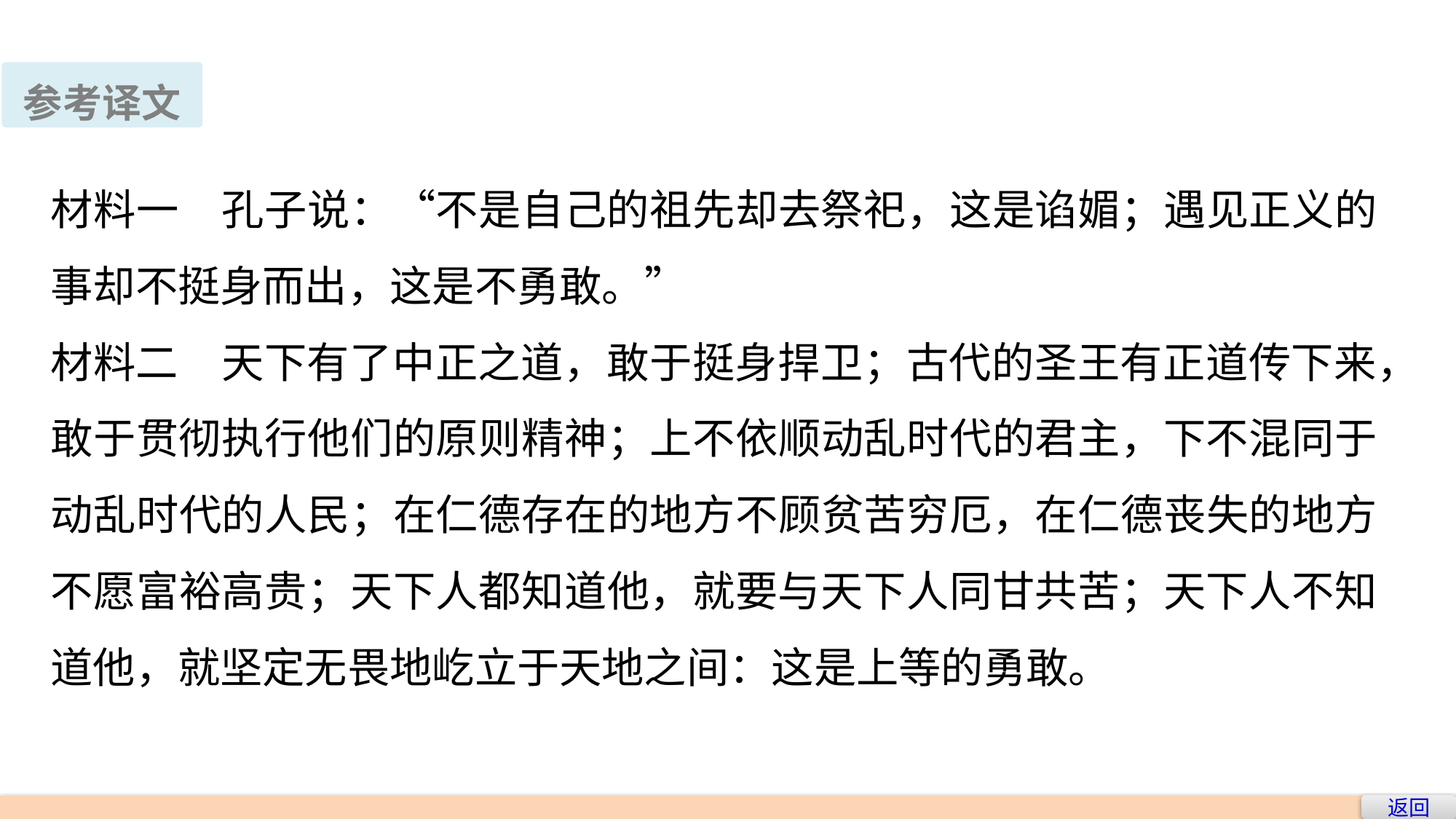

参考译文
材料一　孔子说：“不是自己的祖先却去祭祀，这是谄媚；遇见正义的事却不挺身而出，这是不勇敢。”
材料二　天下有了中正之道，敢于挺身捍卫；古代的圣王有正道传下来，敢于贯彻执行他们的原则精神；上不依顺动乱时代的君主，下不混同于动乱时代的人民；在仁德存在的地方不顾贫苦穷厄，在仁德丧失的地方不愿富裕高贵；天下人都知道他，就要与天下人同甘共苦；天下人不知道他，就坚定无畏地屹立于天地之间：这是上等的勇敢。
返回